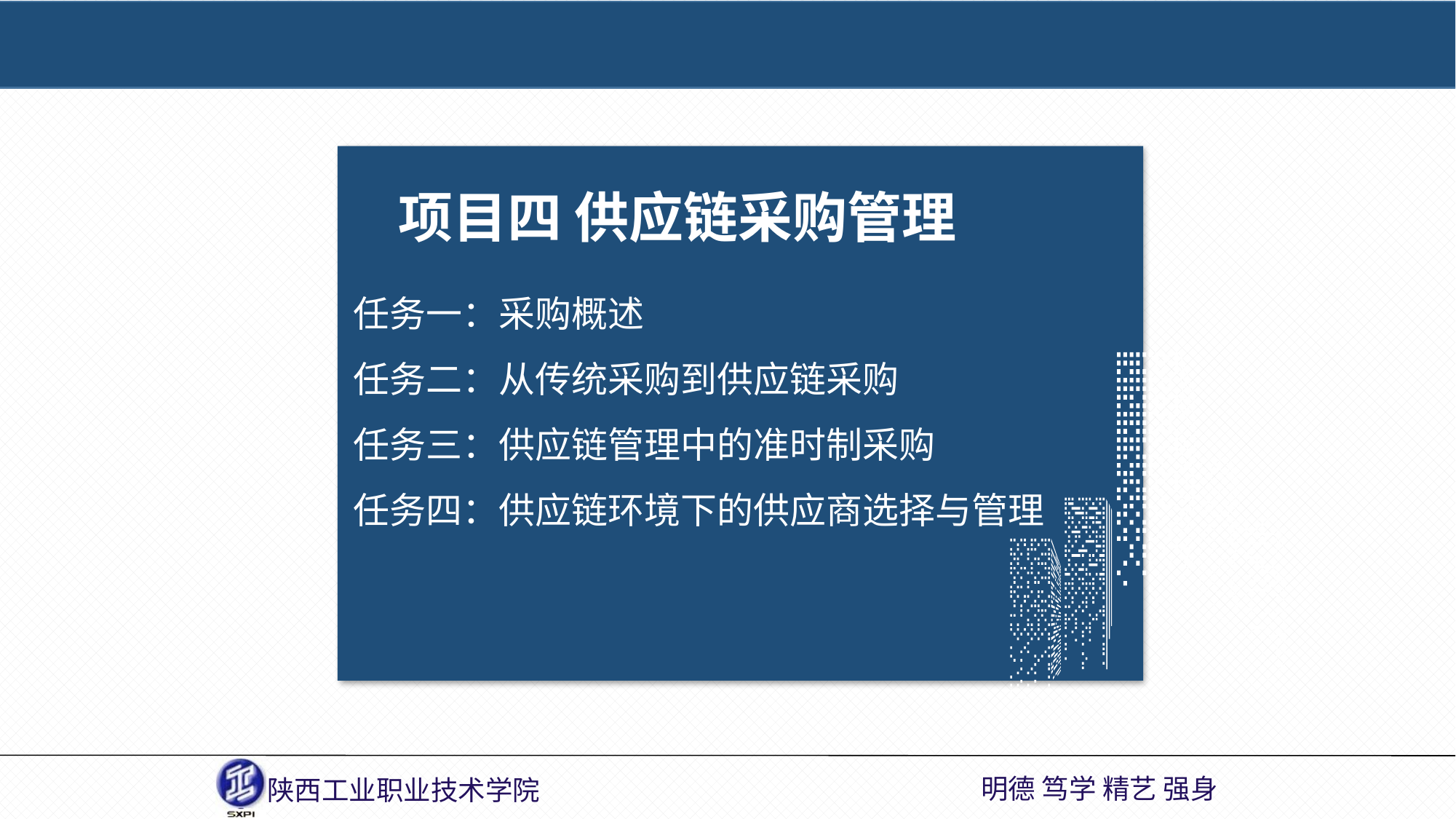

项目四 供应链采购管理
任务一：采购概述
任务二：从传统采购到供应链采购
任务三：供应链管理中的准时制采购
任务四：供应链环境下的供应商选择与管理